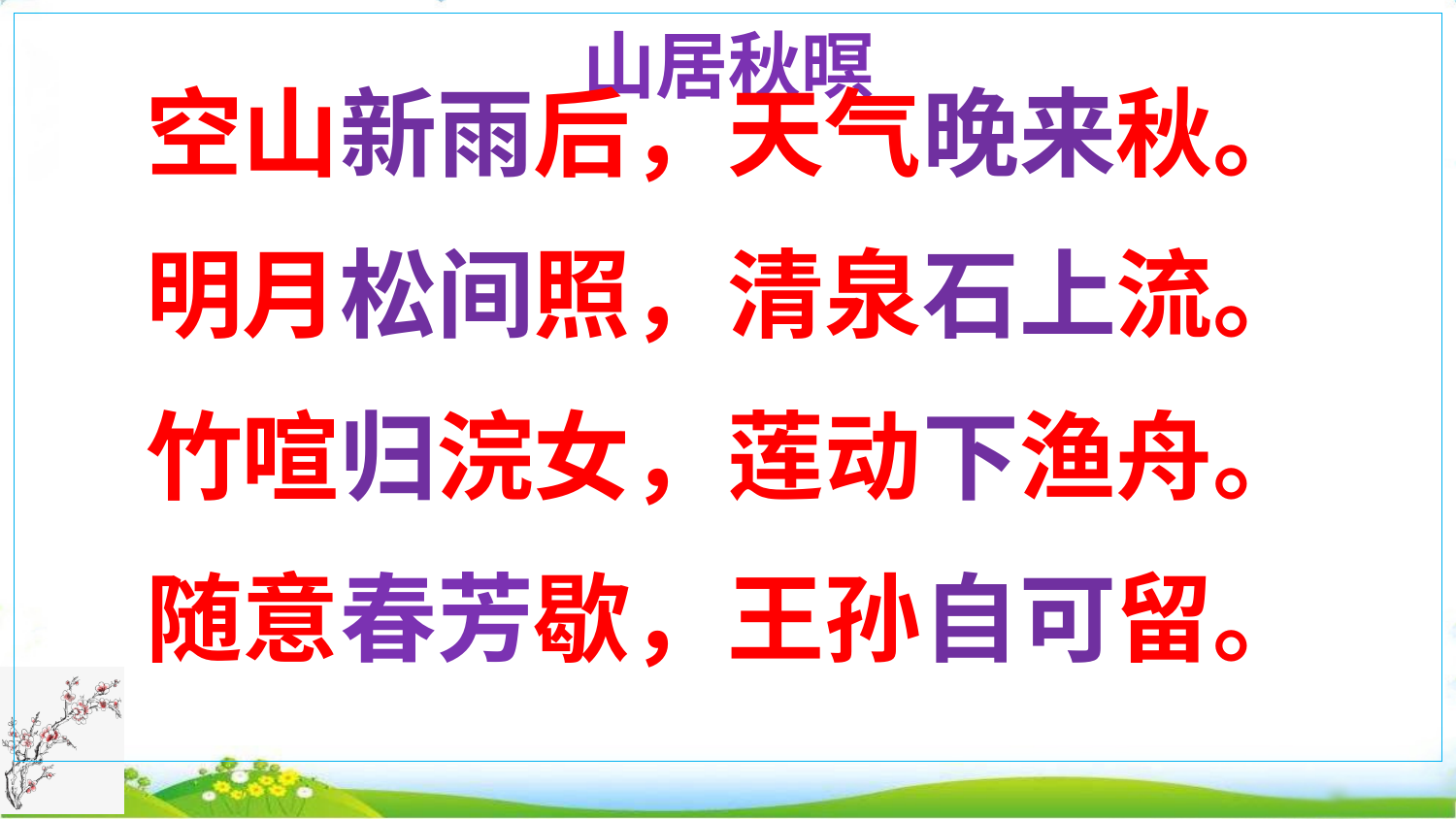

山居秋暝
空山新雨后，天气晚来秋。

明月松间照，清泉石上流。

竹喧归浣女，莲动下渔舟。

随意春芳歇，王孙自可留。